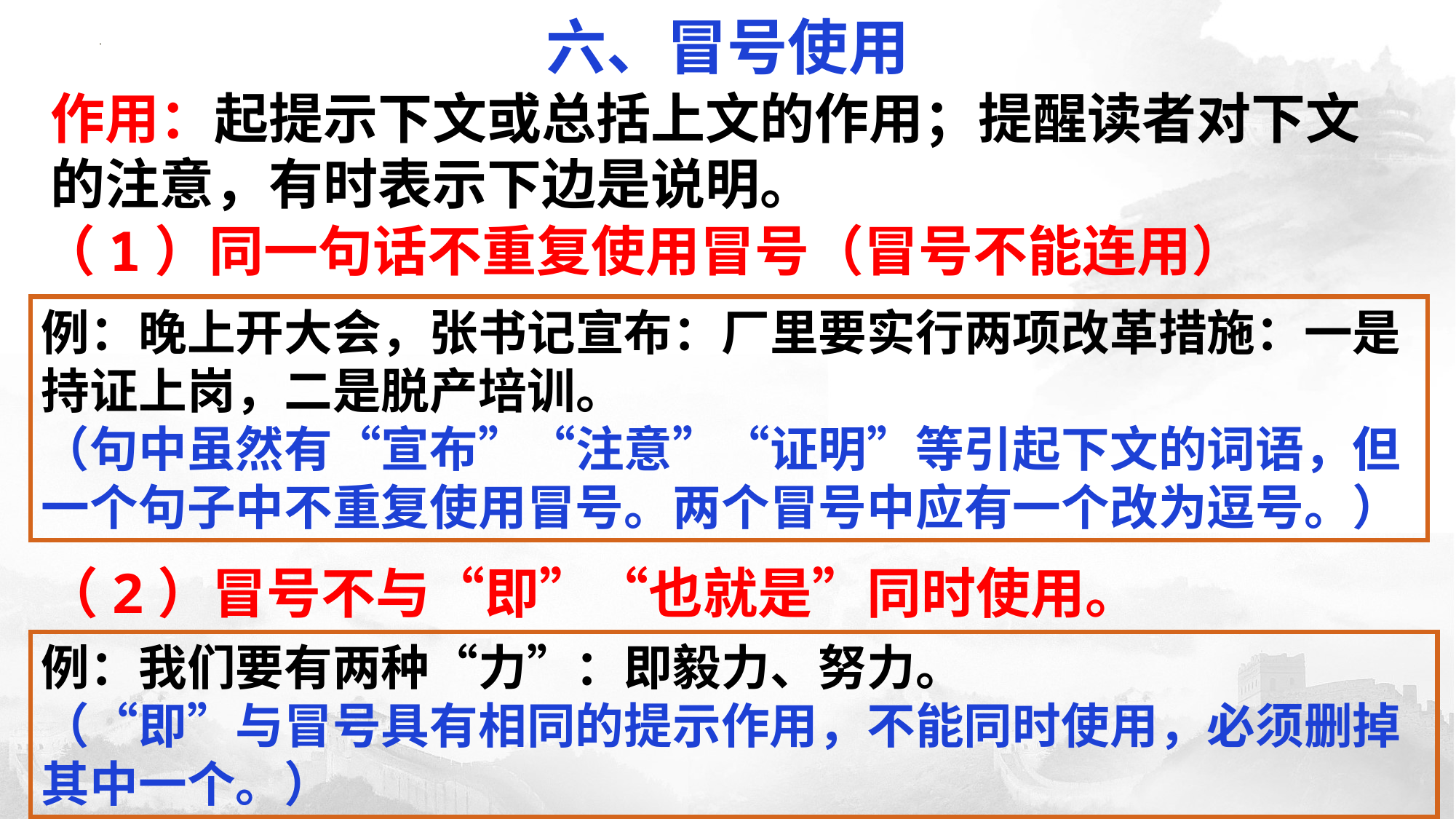

六、冒号使用
作用：起提示下文或总括上文的作用；提醒读者对下文的注意，有时表示下边是说明。
（1）同一句话不重复使用冒号（冒号不能连用）
例：晚上开大会，张书记宣布：厂里要实行两项改革措施：一是持证上岗，二是脱产培训。
（句中虽然有“宣布”“注意”“证明”等引起下文的词语，但一个句子中不重复使用冒号。两个冒号中应有一个改为逗号。）
（2）冒号不与“即”“也就是”同时使用。
例：我们要有两种“力”：即毅力、努力。
（“即”与冒号具有相同的提示作用，不能同时使用，必须删掉其中一个。）